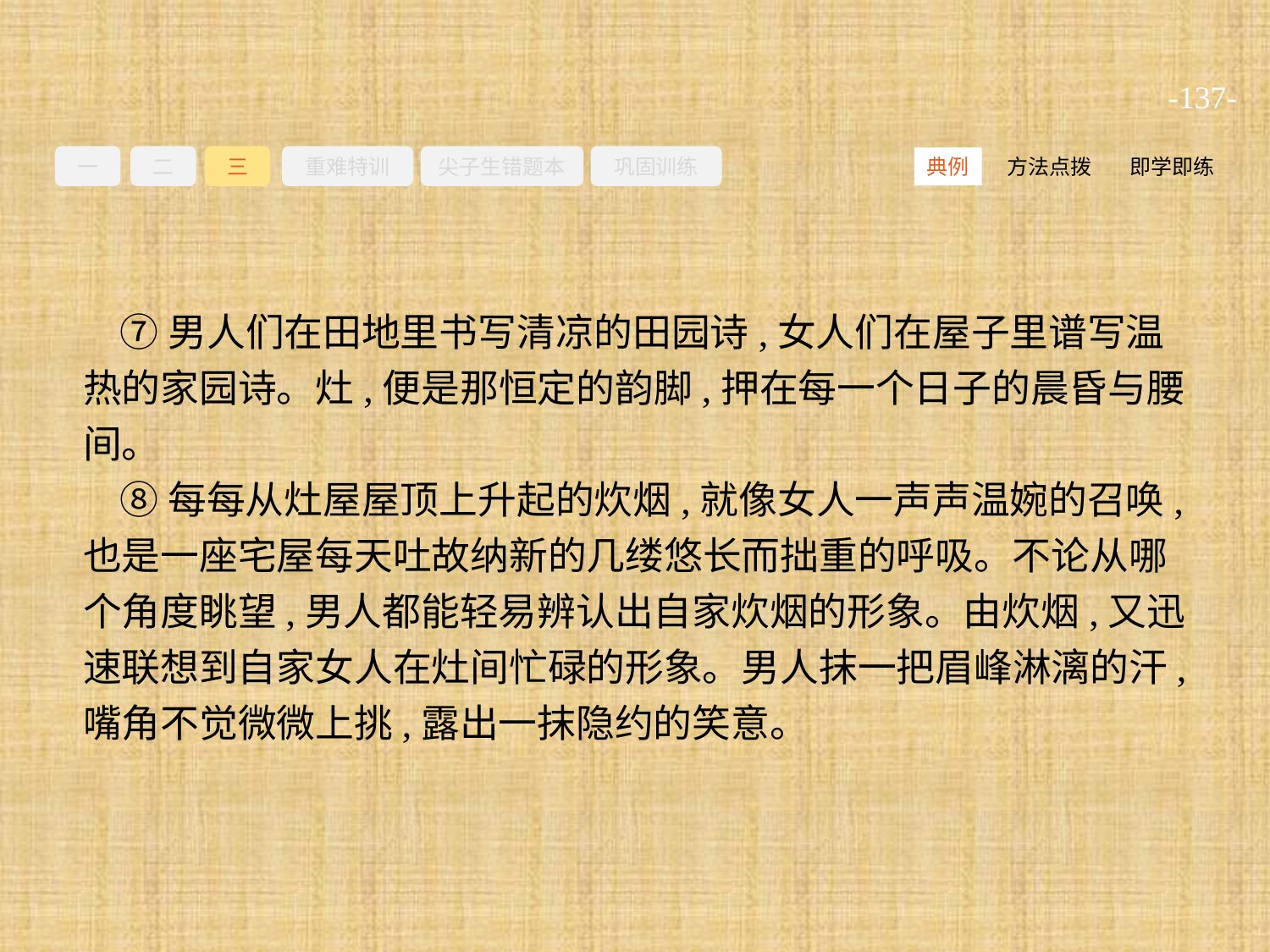

-137-
一
二
三
重难特训
尖子生错题本
巩固训练
方法点拨
即学即练
典例
⑦男人们在田地里书写清凉的田园诗,女人们在屋子里谱写温热的家园诗。灶,便是那恒定的韵脚,押在每一个日子的晨昏与腰间。
⑧每每从灶屋屋顶上升起的炊烟,就像女人一声声温婉的召唤,也是一座宅屋每天吐故纳新的几缕悠长而拙重的呼吸。不论从哪个角度眺望,男人都能轻易辨认出自家炊烟的形象。由炊烟,又迅速联想到自家女人在灶间忙碌的形象。男人抹一把眉峰淋漓的汗,嘴角不觉微微上挑,露出一抹隐约的笑意。